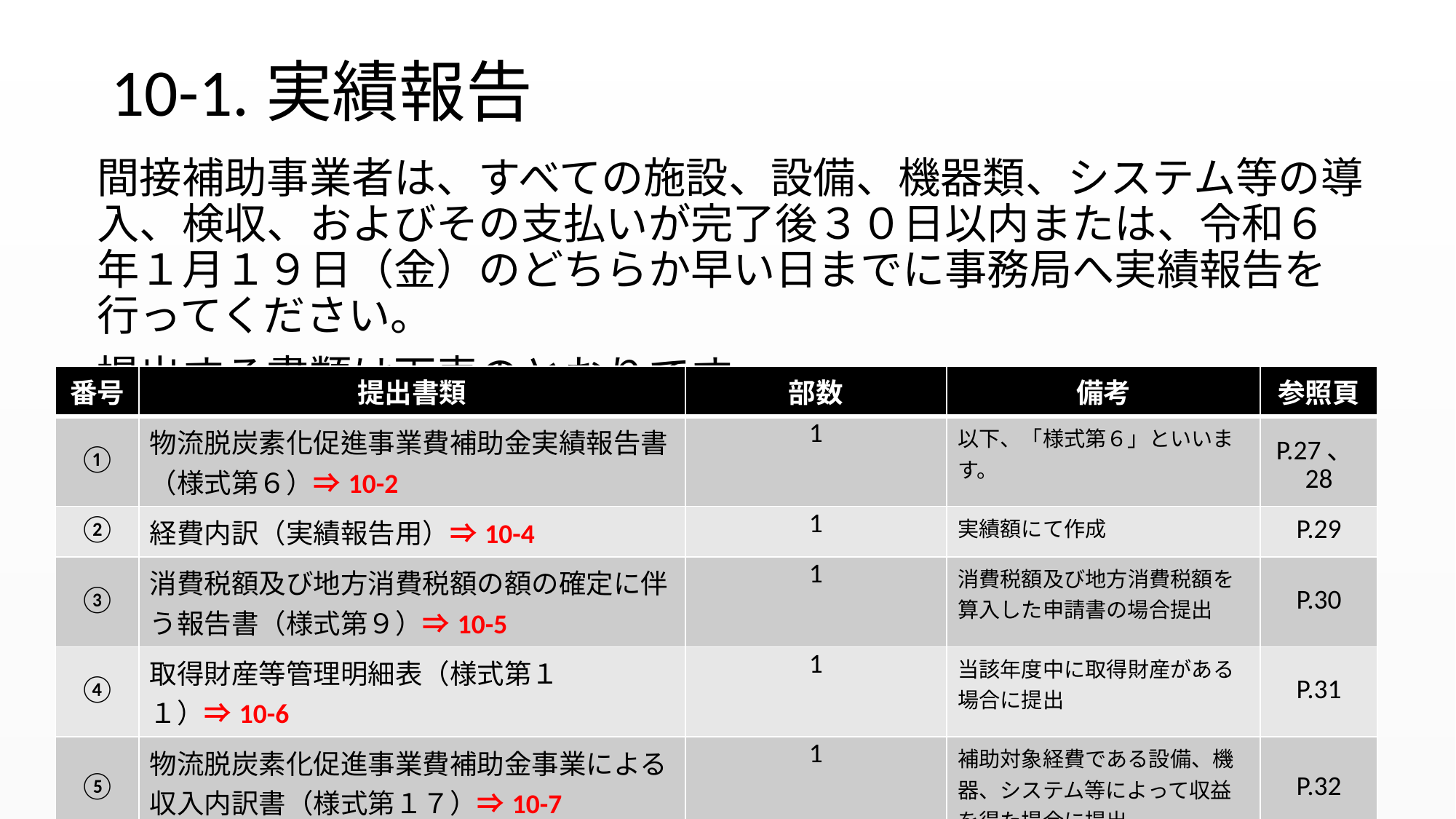

# 10-1.実績報告
間接補助事業者は、すべての施設、設備、機器類、システム等の導入、検収、およびその支払いが完了後３０日以内または、令和６年１月１９日（金）のどちらか早い日までに事務局へ実績報告を行ってください。
提出する書類は下表のとおりです。
| 番号 | 提出書類 | 部数 | 備考 | 参照頁 |
| --- | --- | --- | --- | --- |
| ① | 物流脱炭素化促進事業費補助金実績報告書（様式第６）⇒10-2 | 1 | 以下、「様式第６」といいます。 | P.27、28 |
| ② | 経費内訳（実績報告用）⇒10-4 | 1 | 実績額にて作成 | P.29 |
| ③ | 消費税額及び地方消費税額の額の確定に伴う報告書（様式第９）⇒10-5 | 1 | 消費税額及び地方消費税額を算入した申請書の場合提出 | P.30 |
| ④ | 取得財産等管理明細表（様式第１１）⇒10-6 | 1 | 当該年度中に取得財産がある場合に提出 | P.31 |
| ⑤ | 物流脱炭素化促進事業費補助金事業による収入内訳書（様式第１７）⇒10-7 | 1 | 補助対象経費である設備、機器、システム等によって収益を得た場合に提出 | P.32 |
26